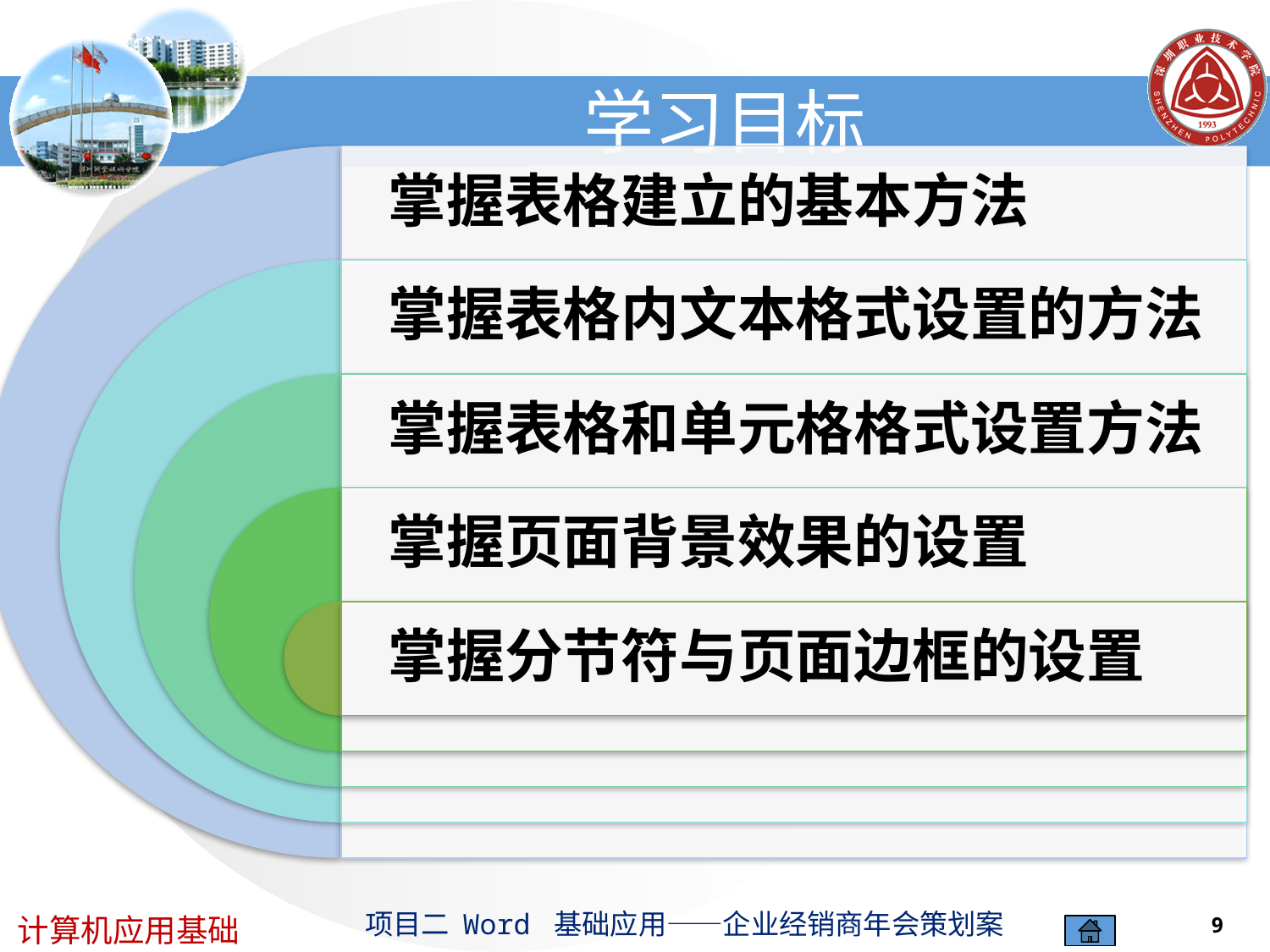

# 学习目标
掌握表格建立的基本方法
掌握表格内文本格式设置的方法
掌握表格和单元格格式设置方法
掌握页面背景效果的设置
掌握分节符与页面边框的设置
9